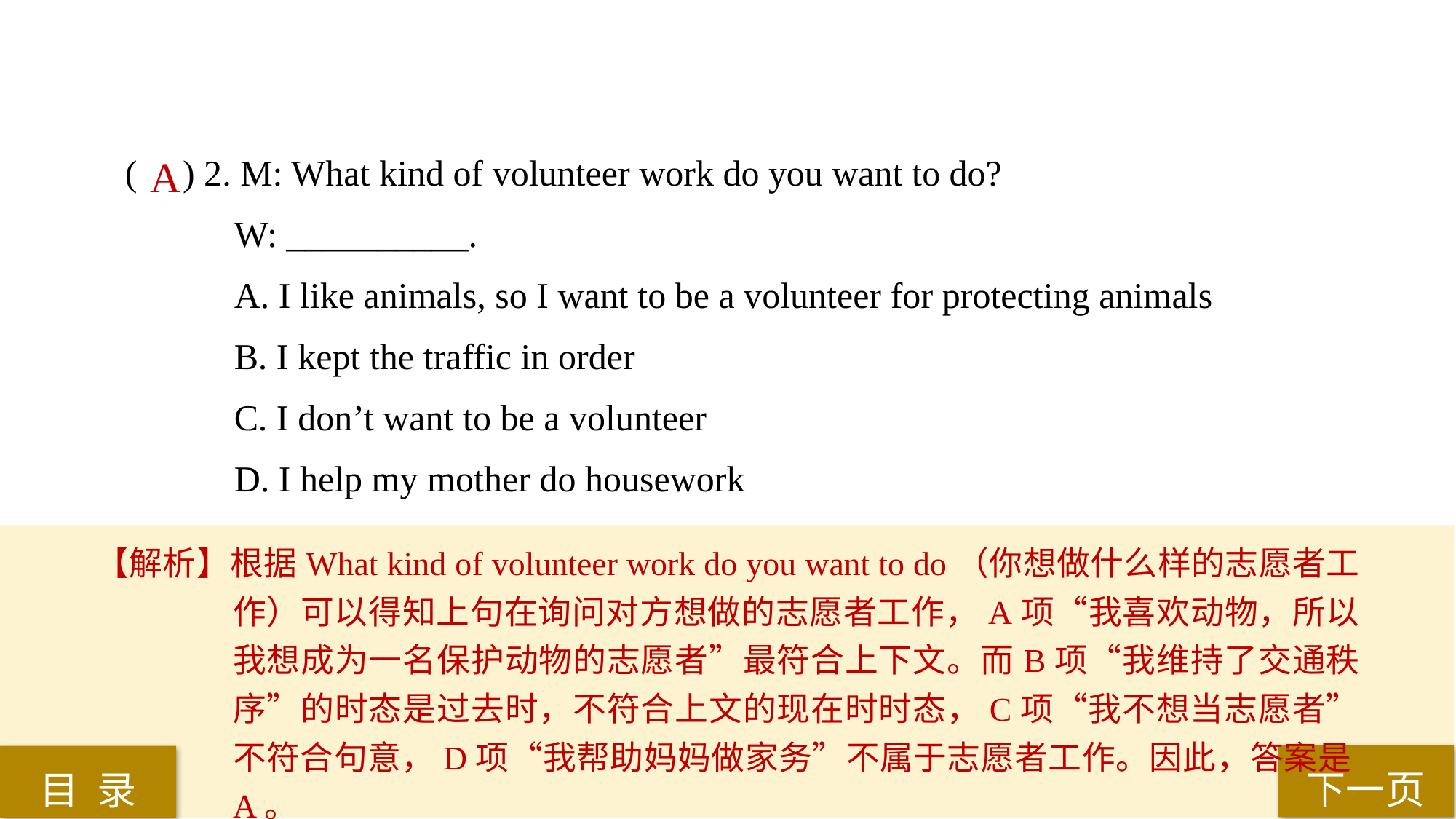

(     ) 2. M: What kind of volunteer work do you want to do?
W: __________.
A. I like animals, so I want to be a volunteer for protecting animals
B. I kept the traffic in order
C. I don’t want to be a volunteer
D. I help my mother do housework
 A
【解析】根据What kind of volunteer work do you want to do（你想做什么样的志愿者工作）可以得知上句在询问对方想做的志愿者工作，A项“我喜欢动物，所以我想成为一名保护动物的志愿者”最符合上下文。而B项“我维持了交通秩序”的时态是过去时，不符合上文的现在时时态，C项“我不想当志愿者”不符合句意，D项“我帮助妈妈做家务”不属于志愿者工作。因此，答案是A。